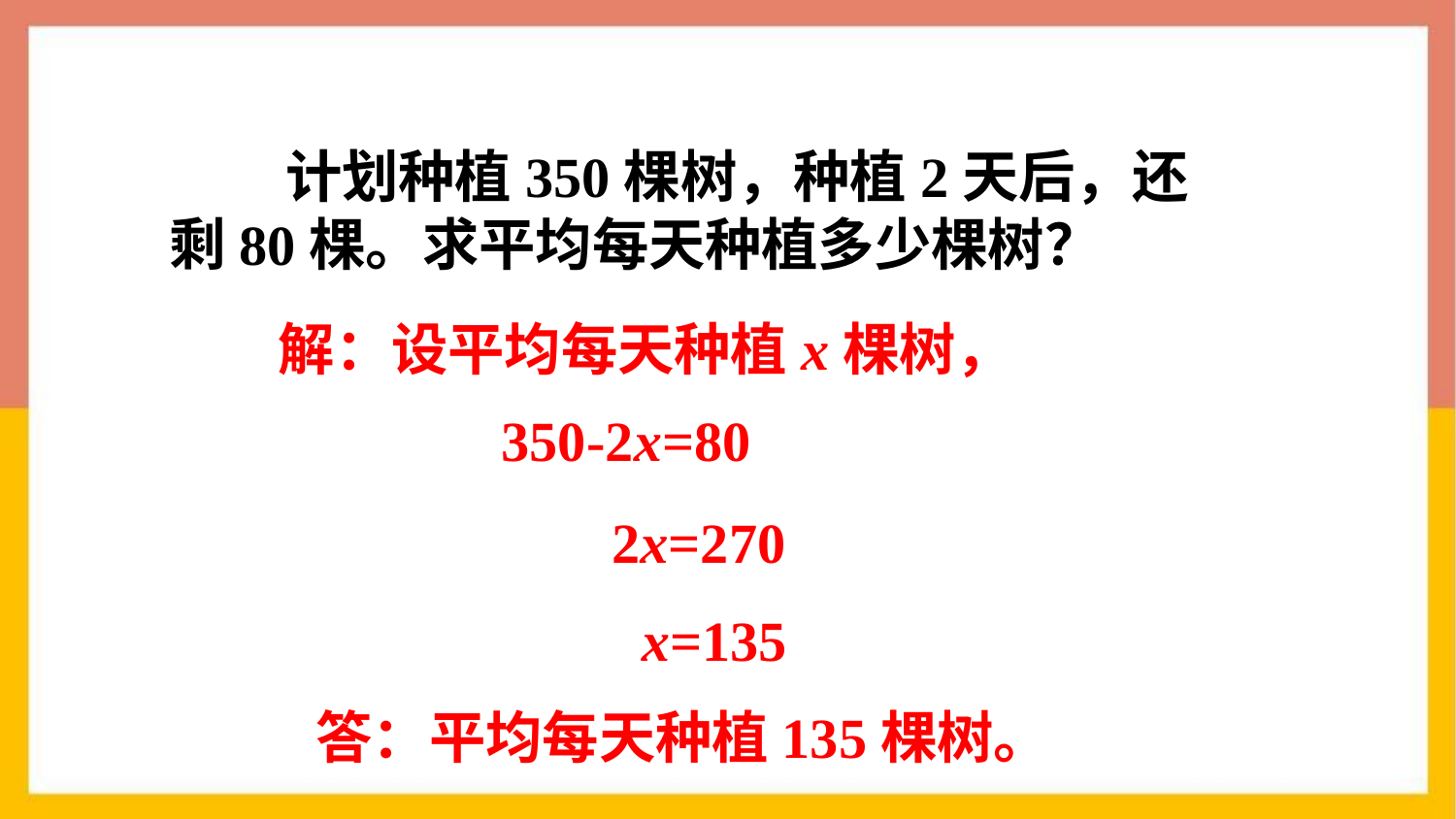

计划种植350棵树，种植2天后，还剩80棵。求平均每天种植多少棵树？
解：设平均每天种植x棵树，
350-2x=80
2x=270
x=135
答：平均每天种植135棵树。